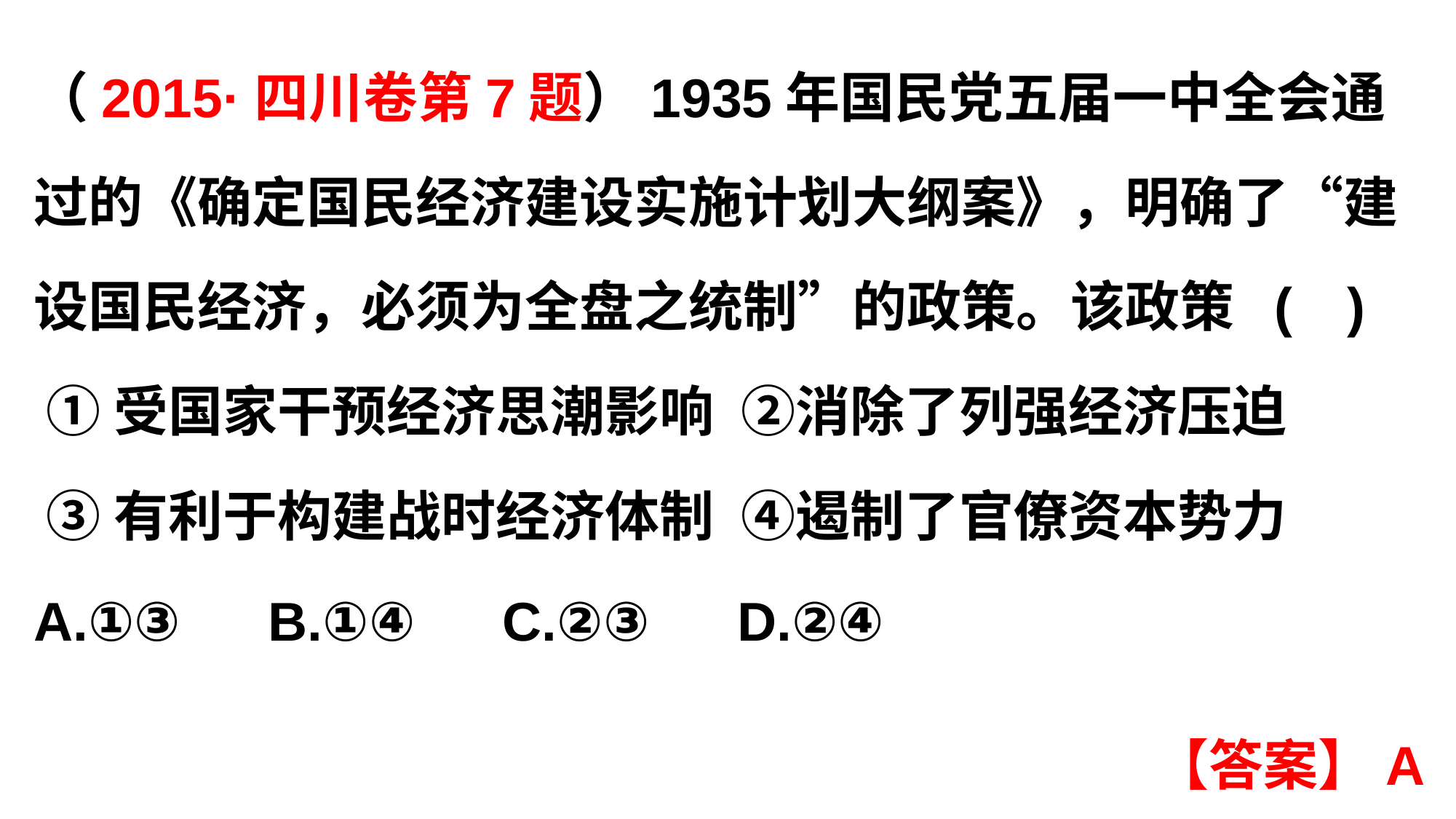

（2015·四川卷第7题）1935年国民党五届一中全会通过的《确定国民经济建设实施计划大纲案》，明确了“建设国民经济，必须为全盘之统制”的政策。该政策 (  )
 ①受国家干预经济思潮影响 ②消除了列强经济压迫
 ③有利于构建战时经济体制 ④遏制了官僚资本势力 A.①③     B.①④     C.②③     D.②④
【答案】A